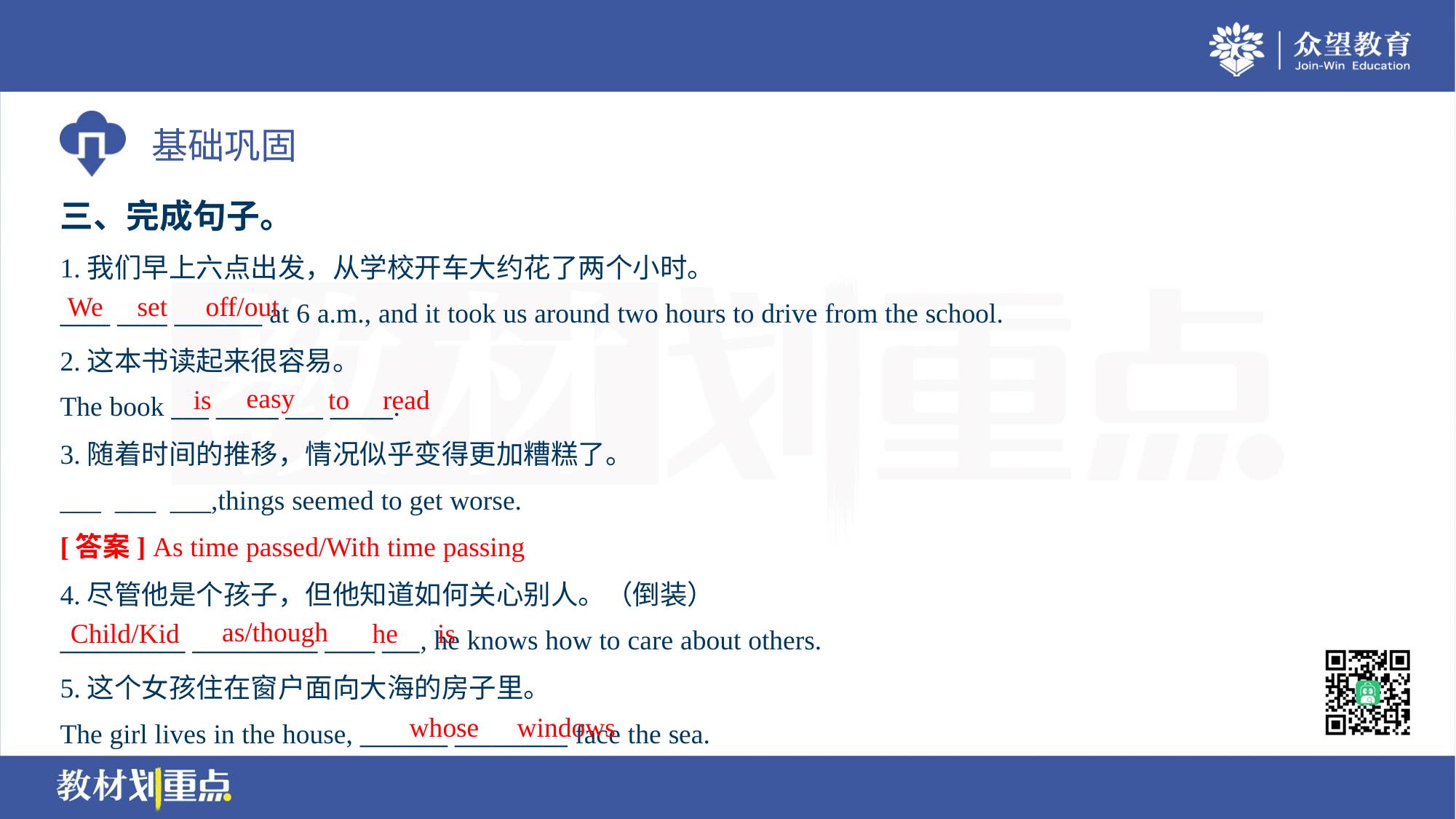

三、完成句子。
1.我们早上六点出发，从学校开车大约花了两个小时。
____ ____ _______ at 6 a.m., and it took us around two hours to drive from the school.
We
set
off/out
2.这本书读起来很容易。
The book ___ _____ ___ _____.
easy
is
to
read
3.随着时间的推移，情况似乎变得更加糟糕了。
___  ___  ___,things seemed to get worse.
[答案] As time passed/With time passing
4.尽管他是个孩子，但他知道如何关心别人。（倒装）
__________ __________ ____ ___, he knows how to care about others.
as/though
Child/Kid
he
is
5.这个女孩住在窗户面向大海的房子里。
The girl lives in the house, _______ _________ face the sea.
whose
windows